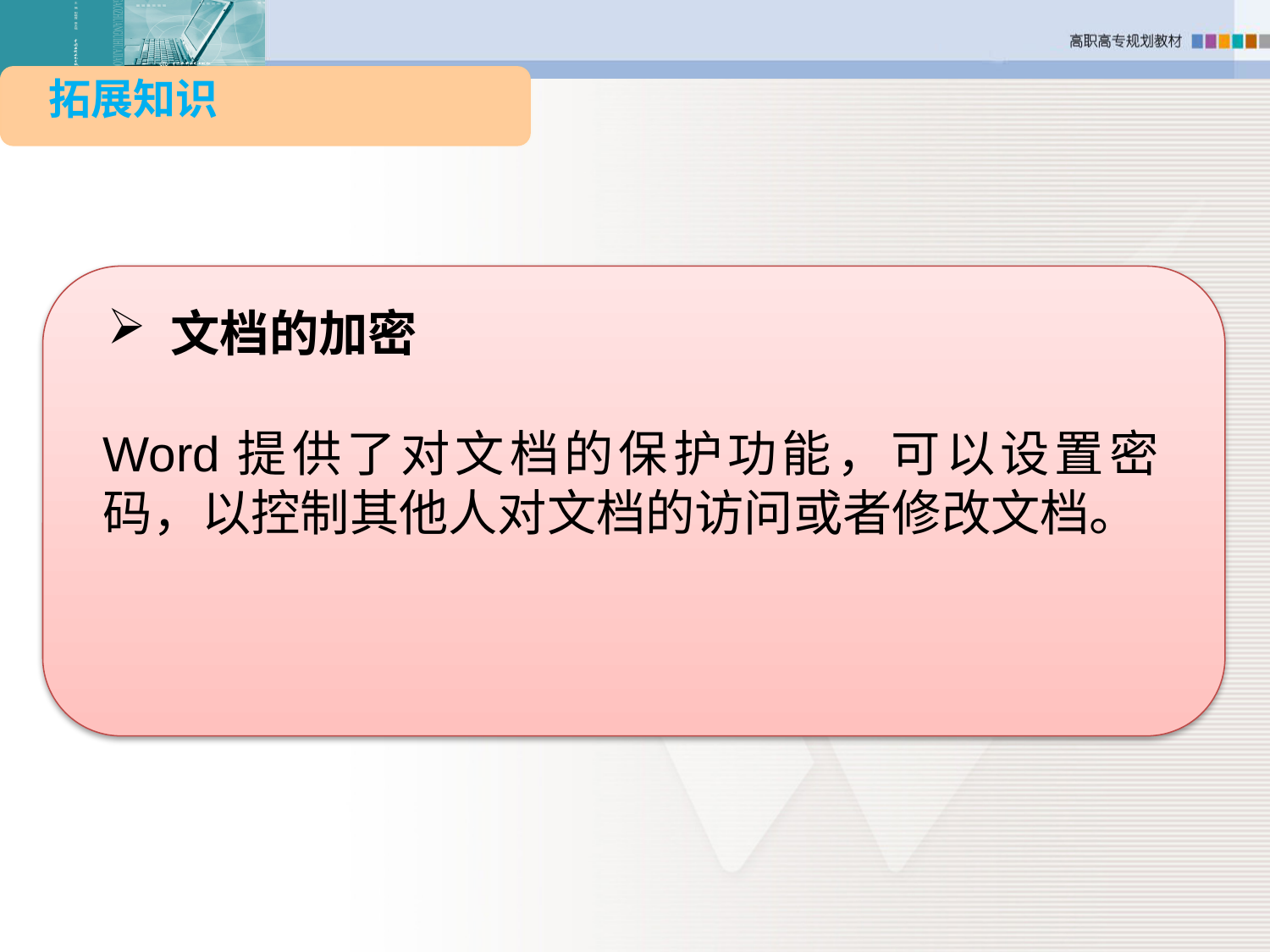

拓展知识

文档的加密
Word提供了对文档的保护功能，可以设置密码，以控制其他人对文档的访问或者修改文档。